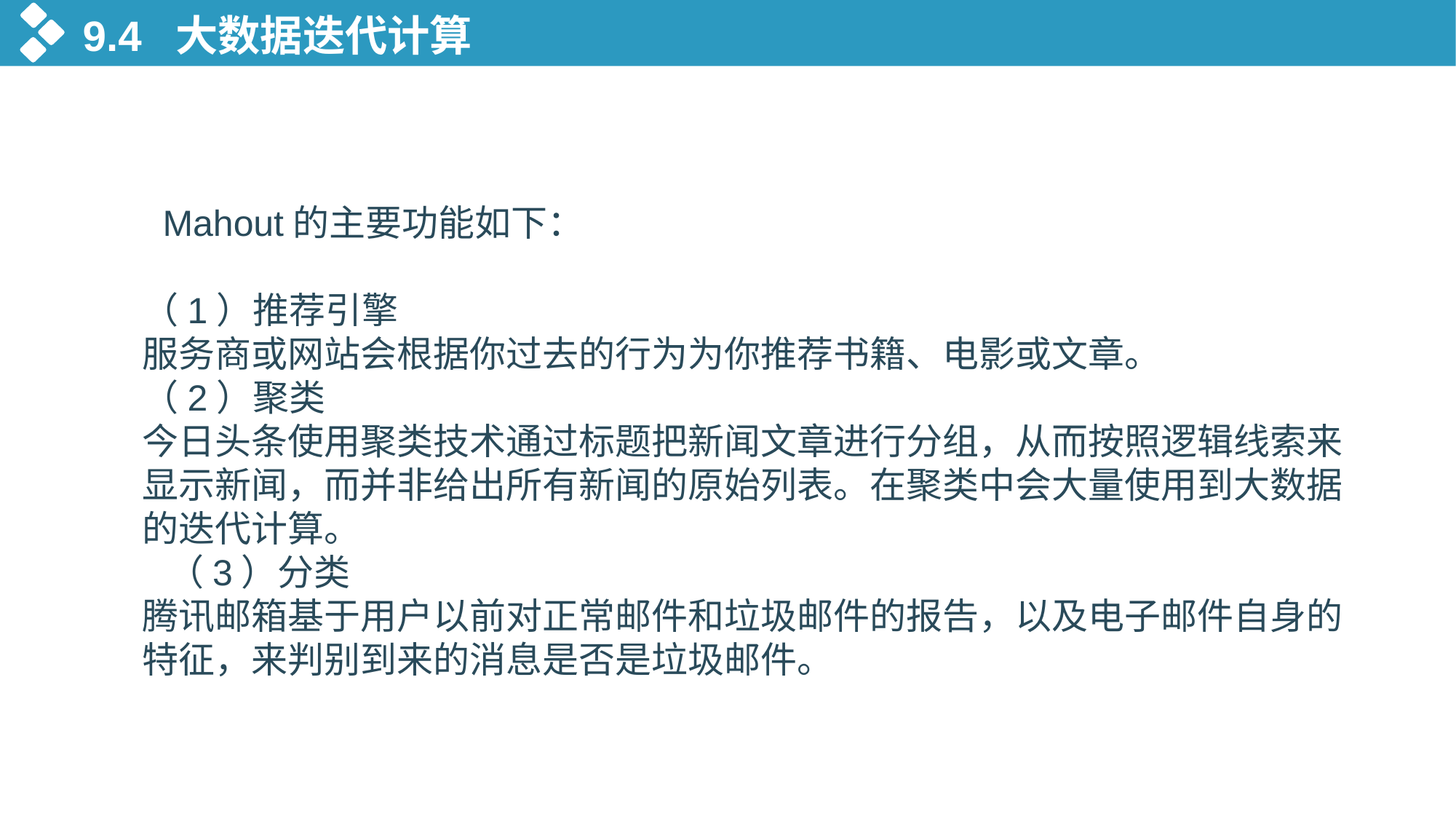

9.4  大数据迭代计算
  Mahout的主要功能如下：

（1）推荐引擎
服务商或网站会根据你过去的行为为你推荐书籍、电影或文章。
（2）聚类
今日头条使用聚类技术通过标题把新闻文章进行分组，从而按照逻辑线索来显示新闻，而并非给出所有新闻的原始列表。在聚类中会大量使用到大数据的迭代计算。
  （3）分类
腾讯邮箱基于用户以前对正常邮件和垃圾邮件的报告，以及电子邮件自身的特征，来判别到来的消息是否是垃圾邮件。